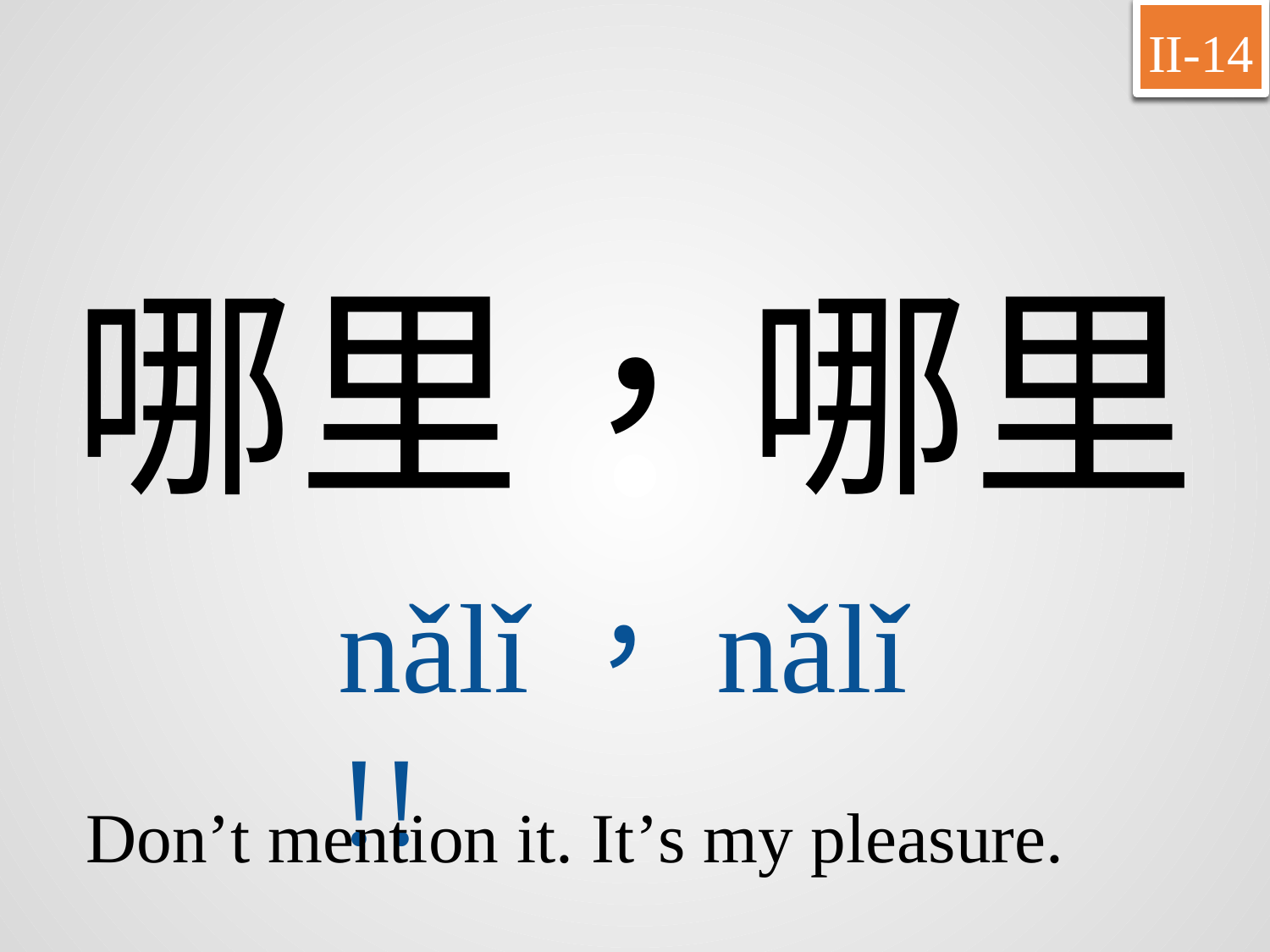

II-14
哪里，哪里
nǎlǐ，nǎlǐ!!
Don’t mention it. It’s my pleasure.